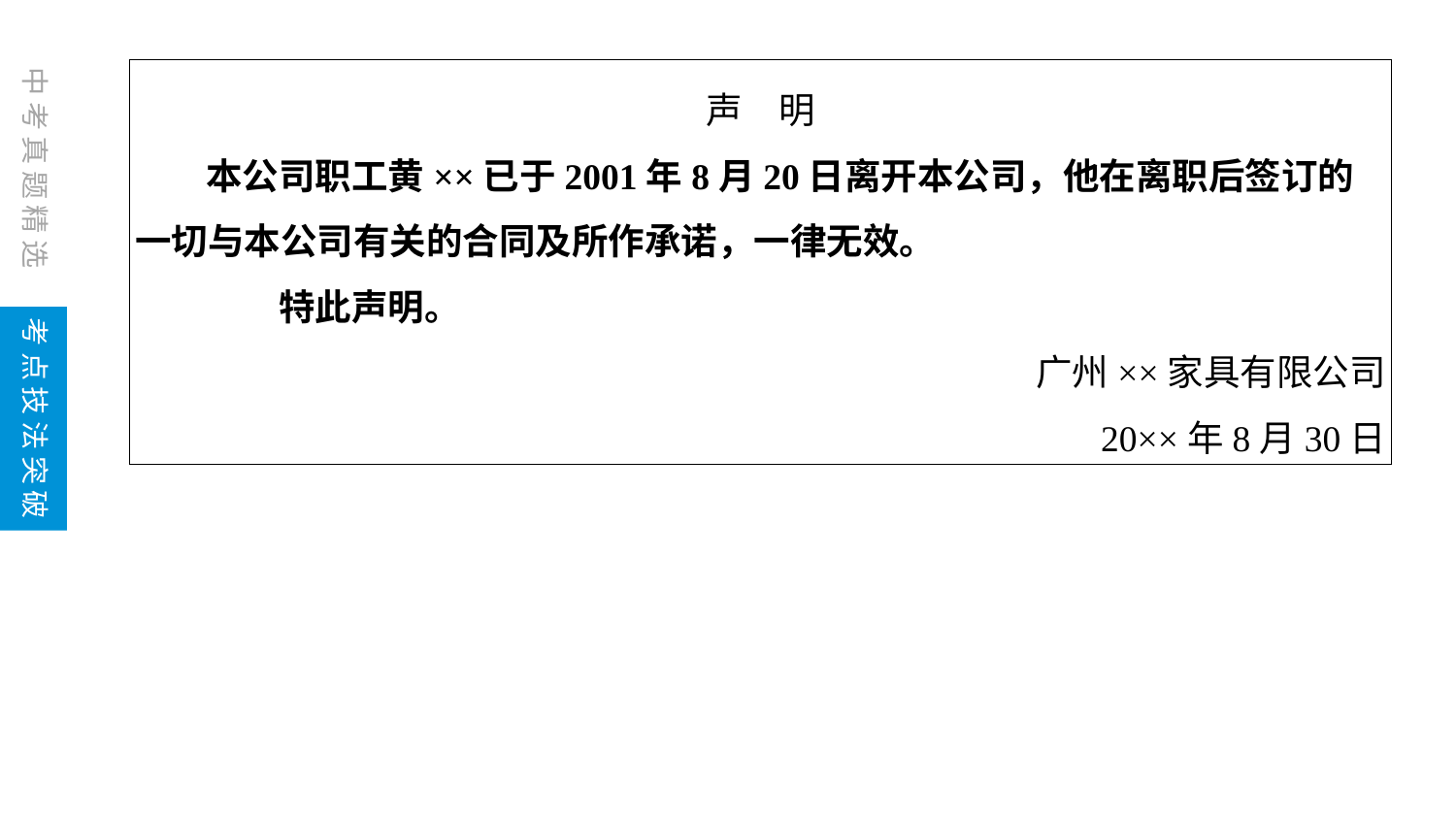

声　明
本公司职工黄××已于2001年8月20日离开本公司，他在离职后签订的一切与本公司有关的合同及所作承诺，一律无效。
　　特此声明。
广州××家具有限公司
20××年8月30日